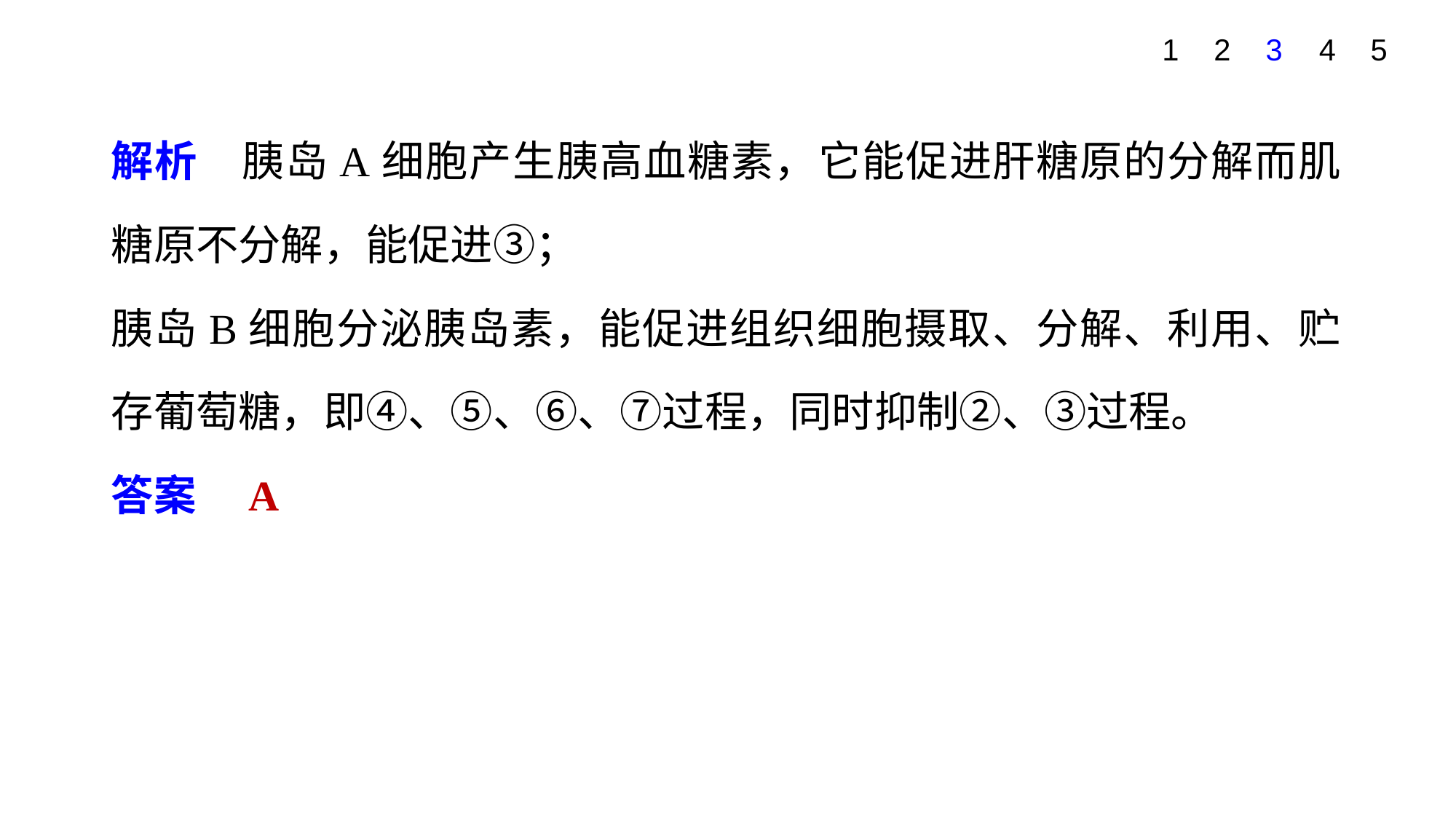

1
2
3
4
5
解析　胰岛A细胞产生胰高血糖素，它能促进肝糖原的分解而肌糖原不分解，能促进③；
胰岛B细胞分泌胰岛素，能促进组织细胞摄取、分解、利用、贮存葡萄糖，即④、⑤、⑥、⑦过程，同时抑制②、③过程。
答案　A